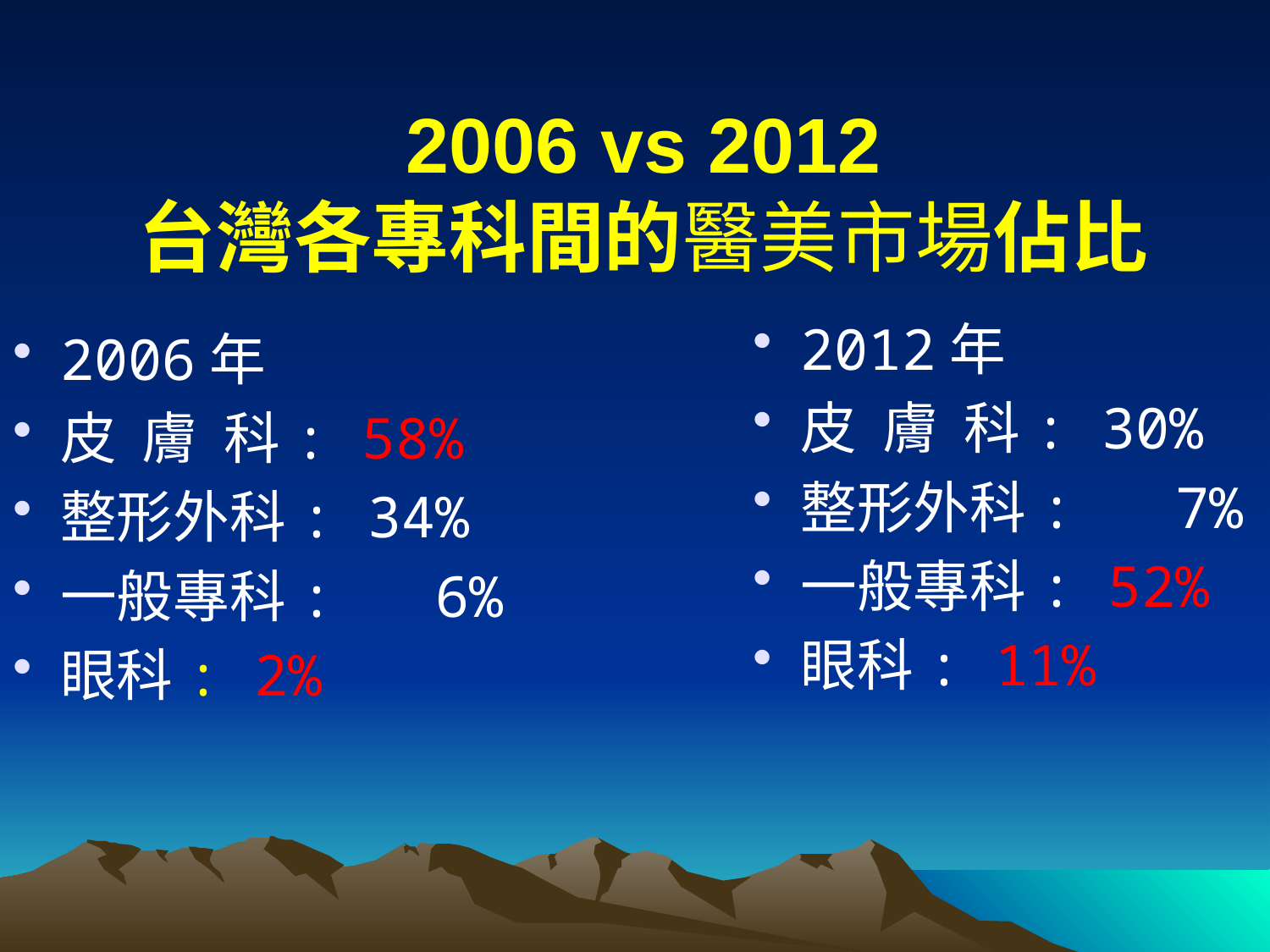

2006 vs 2012
台灣各專科間的醫美市場佔比
2012年
皮  膚  科: 30%
整形外科:   7%
一般專科: 52%
眼科: 11%

2006年
皮  膚  科: 58%
整形外科: 34%
一般專科:   6%
眼科: 2%